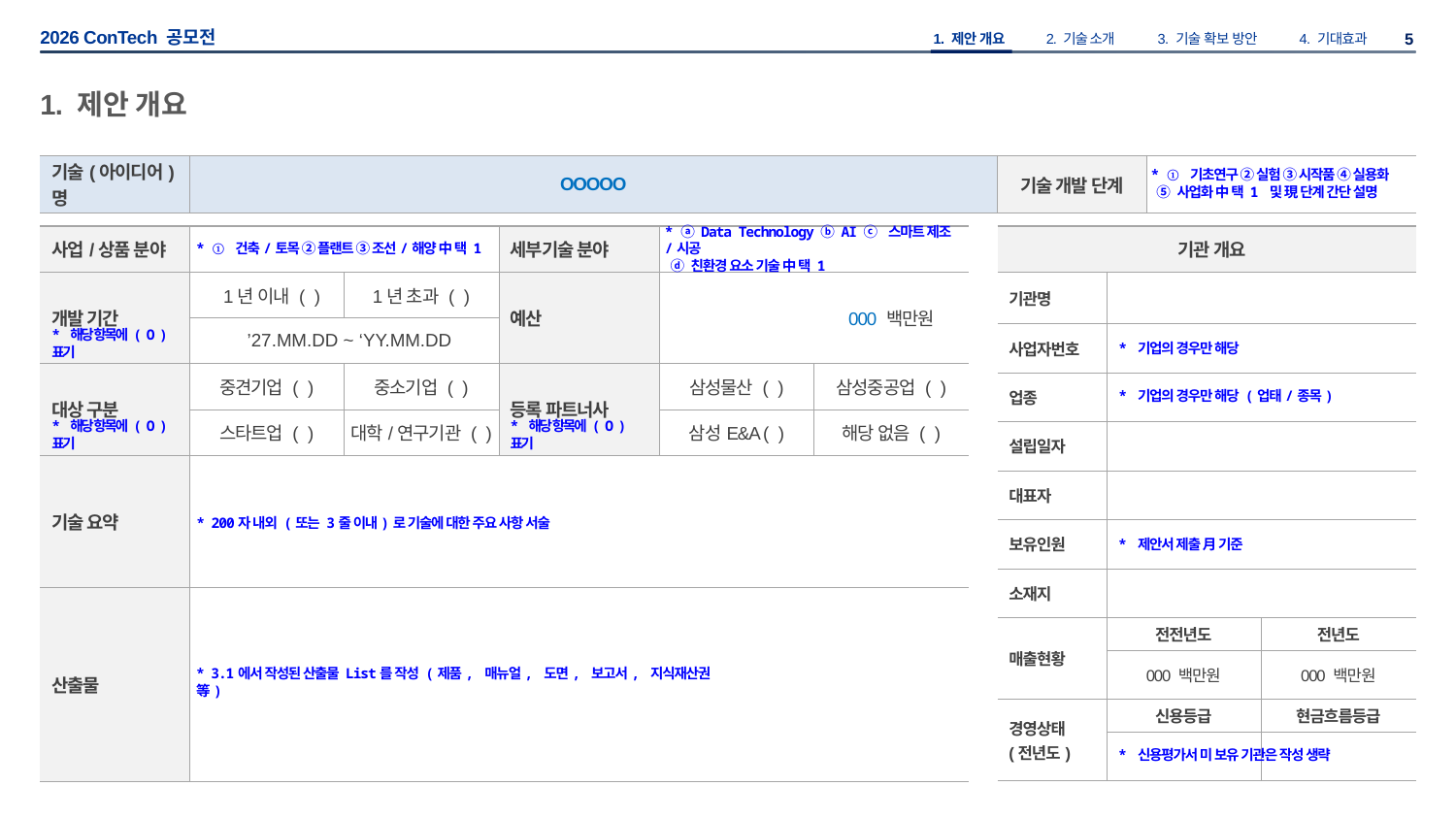

1. 제안 개요
| 기술(아이디어)명 | OOOOO | 기술 개발 단계 |  |
| --- | --- | --- | --- |
* ① 기초연구 ② 실험 ③ 시작품 ④ 실용화
  ⑤ 사업화 中 택 1 및 現 단계 간단 설명
* ① 건축/토목 ② 플랜트 ③ 조선/해양 中 택 1
* ⓐ Data Technology ⓑ AI ⓒ 스마트 제조/시공
  ⓓ 친환경 요소 기술 中 택 1
* 기업의 경우만 해당
* 해당 항목에 ( O ) 표기
* 기업의 경우만 해당 (업태/종목)
* 해당 항목에 ( O ) 표기
* 해당 항목에 ( O ) 표기
* 200자 내외 (또는 3줄 이내)로 기술에 대한 주요 사항 서술
* 제안서 제출 月 기준
* 3.1에서 작성된 산출물 List를 작성 (제품, 매뉴얼, 도면, 보고서, 지식재산권 等)
* 신용평가서 미 보유 기관은 작성 생략
| 사업/상품 분야 |  |  | 세부기술 분야 |  |  |
| --- | --- | --- | --- | --- | --- |
| 개발 기간 | 1년 이내 ( ) | 1년 초과 ( ) | 예산 | 000 백만원 |  |
|  | ’27.MM.DD ~ ‘YY.MM.DD |  |  |  |  |
| 대상 구분 | 중견기업 ( ) | 중소기업 ( ) | 등록 파트너사 | 삼성물산 ( ) | 삼성중공업 ( ) |
|  | 스타트업 ( ) | 대학/연구기관 ( ) |  | 삼성E&A ( ) | 해당 없음 ( ) |
| 기술 요약 |  |  |  |  |  |
| 산출물 |  |  |  |  |  |
| 기관 개요 |  |  |
| --- | --- | --- |
| 기관명 |  |  |
| 사업자번호 |  |  |
| 업종 |  |  |
| 설립일자 |  |  |
| 대표자 |  |  |
| 보유인원 |  |  |
| 소재지 |  |  |
| 매출현황 | 전전년도 | 전년도 |
|  | 000 백만원 | 000 백만원 |
| 경영상태 (전년도) | 신용등급 | 현금흐름등급 |
|  |  |  |